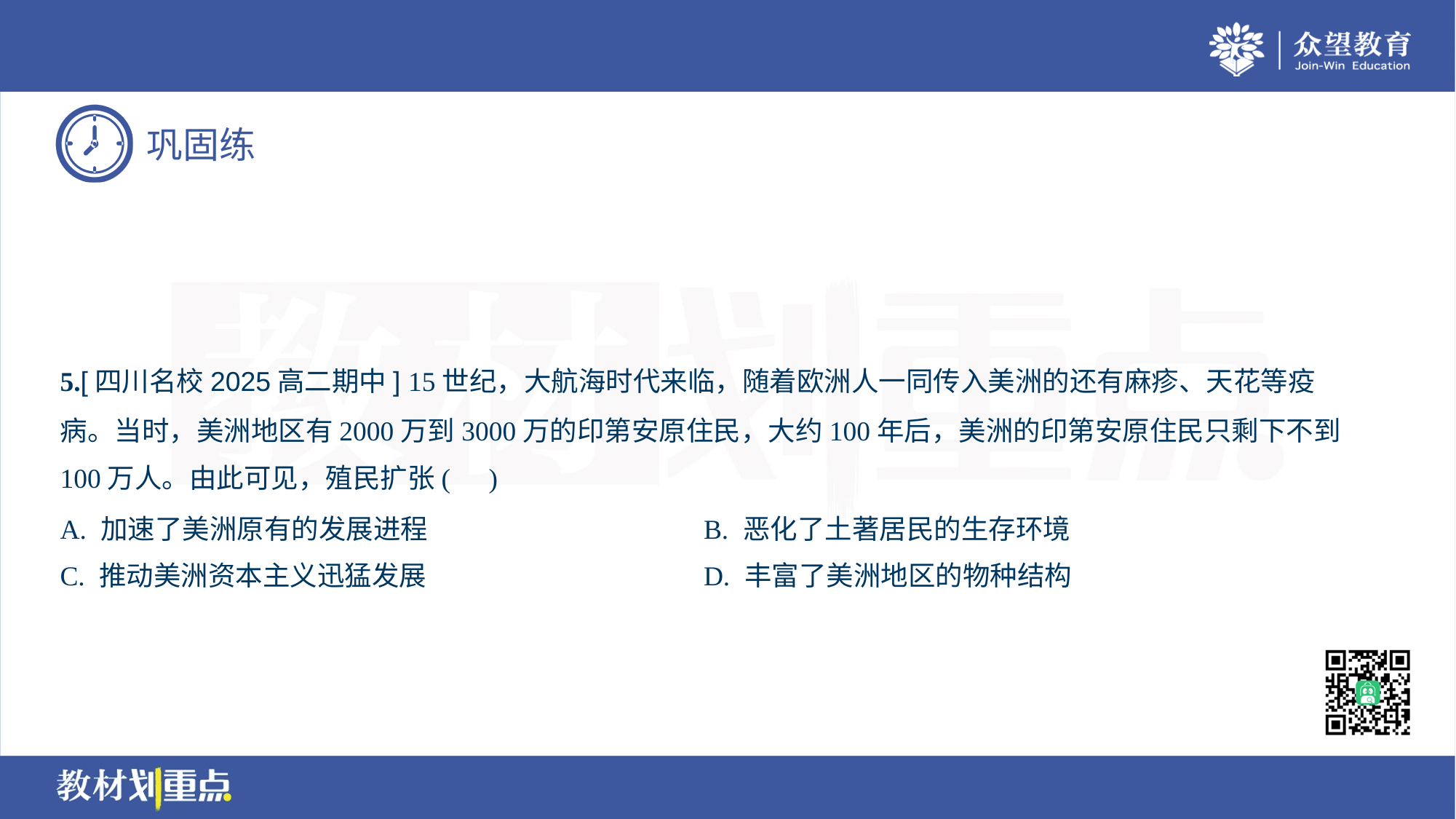

5.[四川名校2025高二期中] 15世纪，大航海时代来临，随着欧洲人一同传入美洲的还有麻疹、天花等疫
病。当时，美洲地区有2000万到3000万的印第安原住民，大约100年后，美洲的印第安原住民只剩下不到
100万人。由此可见，殖民扩张(     )
A. 加速了美洲原有的发展进程	B. 恶化了土著居民的生存环境
C. 推动美洲资本主义迅猛发展	D. 丰富了美洲地区的物种结构